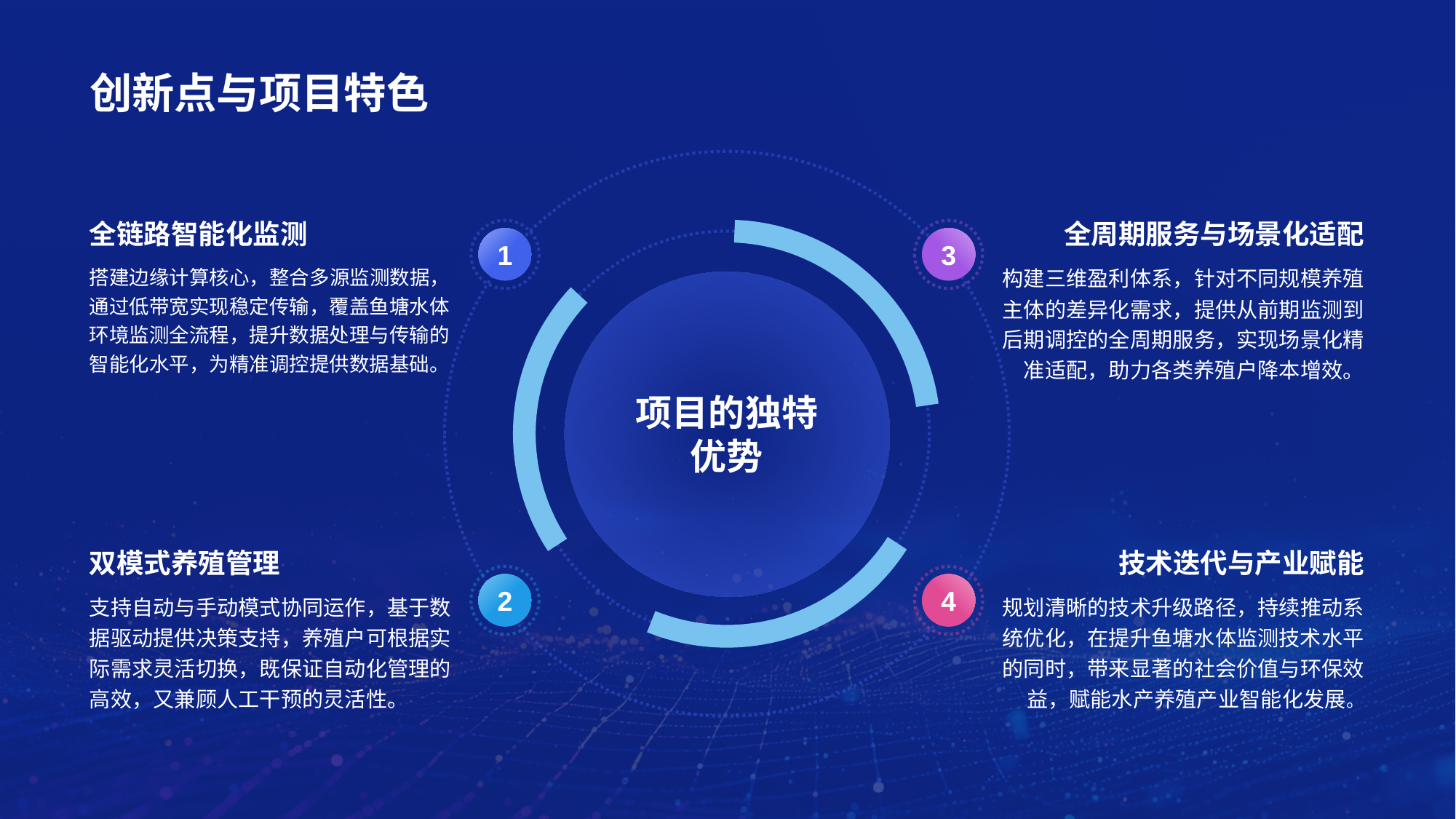

# 创新点与项目特色

全链路智能化监测

1
搭建边缘计算核心，整合多源监测数据，通过低带宽实现稳定传输，覆盖鱼塘水体环境监测全流程，提升数据处理与传输的智能化水平，为精准调控提供数据基础。
全周期服务与场景化适配

3
构建三维盈利体系，针对不同规模养殖主体的差异化需求，提供从前期监测到后期调控的全周期服务，实现场景化精准适配，助力各类养殖户降本增效。

项目的独特优势
双模式养殖管理

2
支持自动与手动模式协同运作，基于数据驱动提供决策支持，养殖户可根据实际需求灵活切换，既保证自动化管理的高效，又兼顾人工干预的灵活性。
技术迭代与产业赋能

4
规划清晰的技术升级路径，持续推动系统优化，在提升鱼塘水体监测技术水平的同时，带来显著的社会价值与环保效益，赋能水产养殖产业智能化发展。